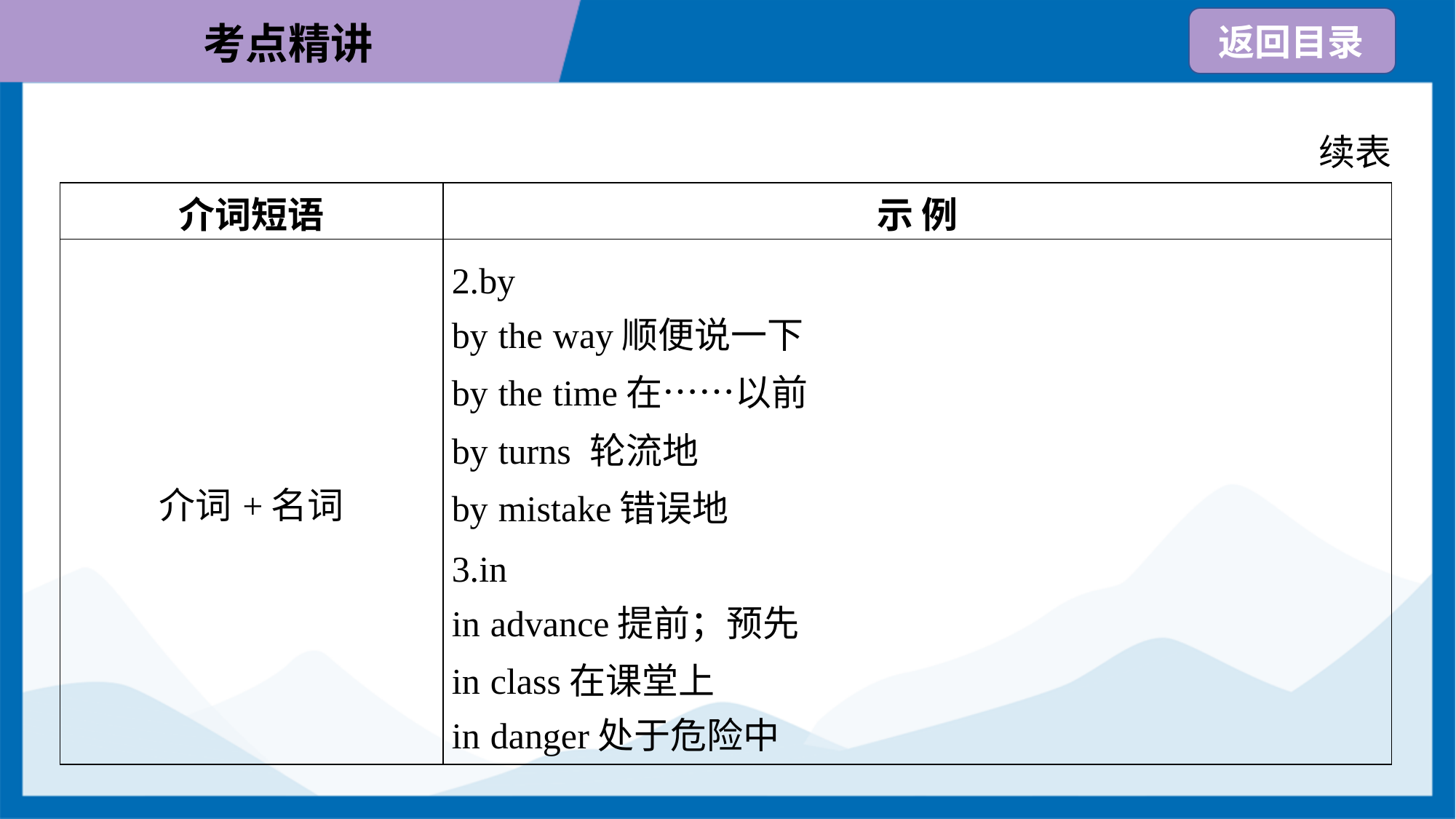

续表
| 介词短语 | 示 例 |
| --- | --- |
| 介词+名词 | 2.by by the way顺便说一下 by the time在……以前 by turns 轮流地 by mistake错误地 3.in in advance提前；预先 in class在课堂上 in danger处于危险中 |